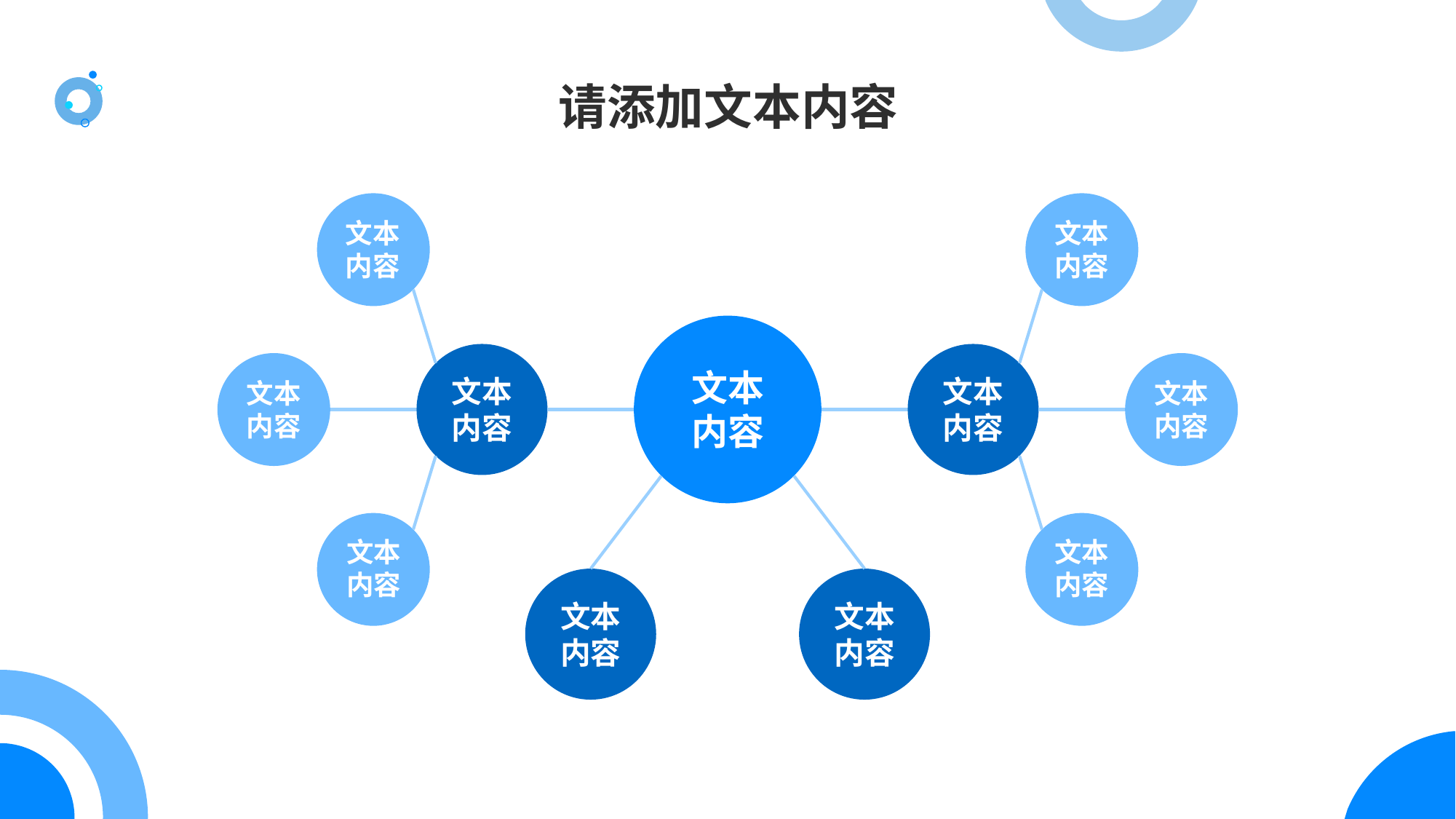

请添加文本内容

文本
内容
文本
内容
文本
内容

文本内容
文本
内容
文本
内容
文本
内容
文本
内容

文本
内容
文本
内容

文本
内容
文本
内容